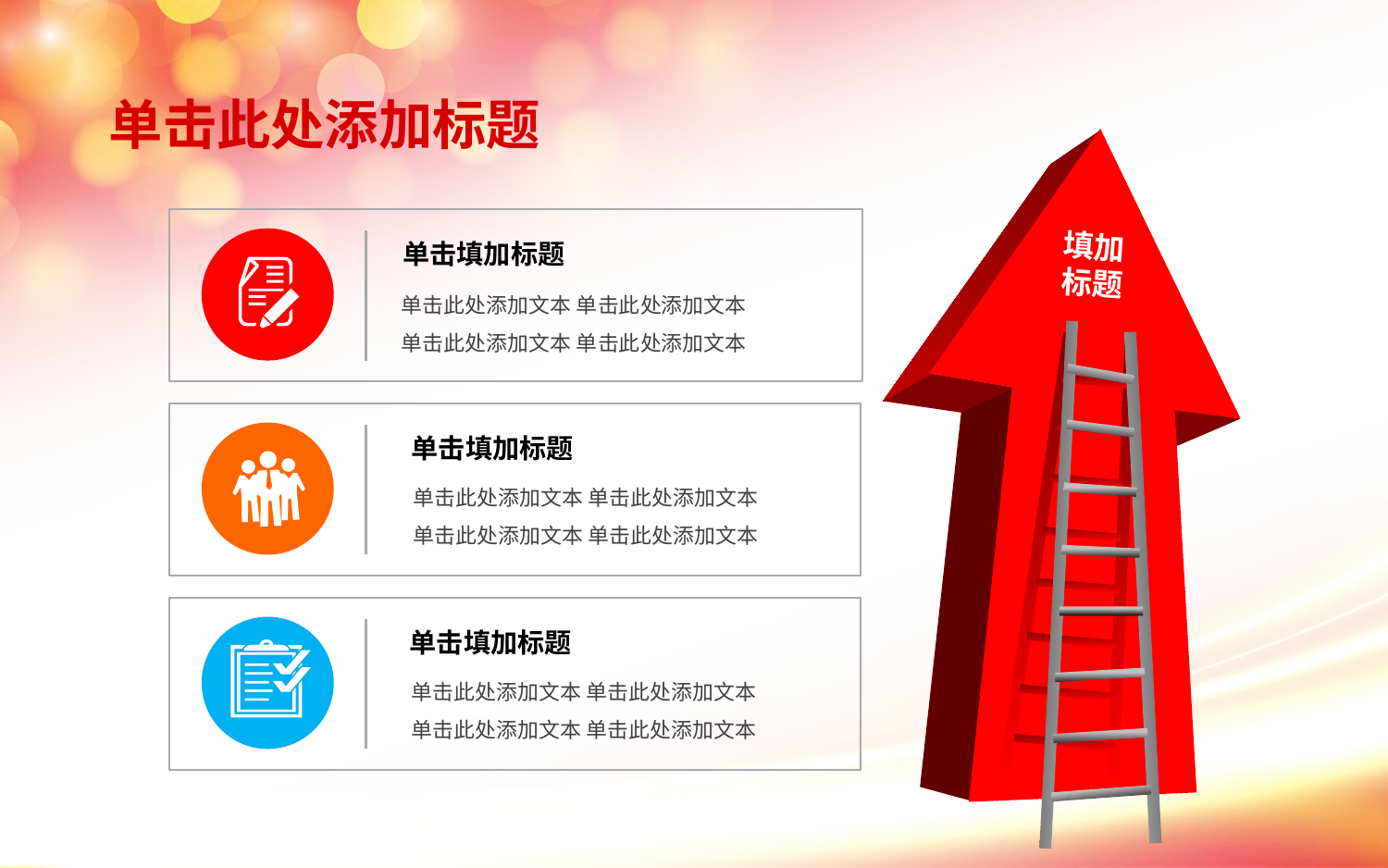

单击此处添加标题

单击填加标题
单击此处添加文本 单击此处添加文本
单击此处添加文本 单击此处添加文本

填加
标题

单击填加标题
单击此处添加文本 单击此处添加文本
单击此处添加文本 单击此处添加文本

单击填加标题
单击此处添加文本 单击此处添加文本
单击此处添加文本 单击此处添加文本